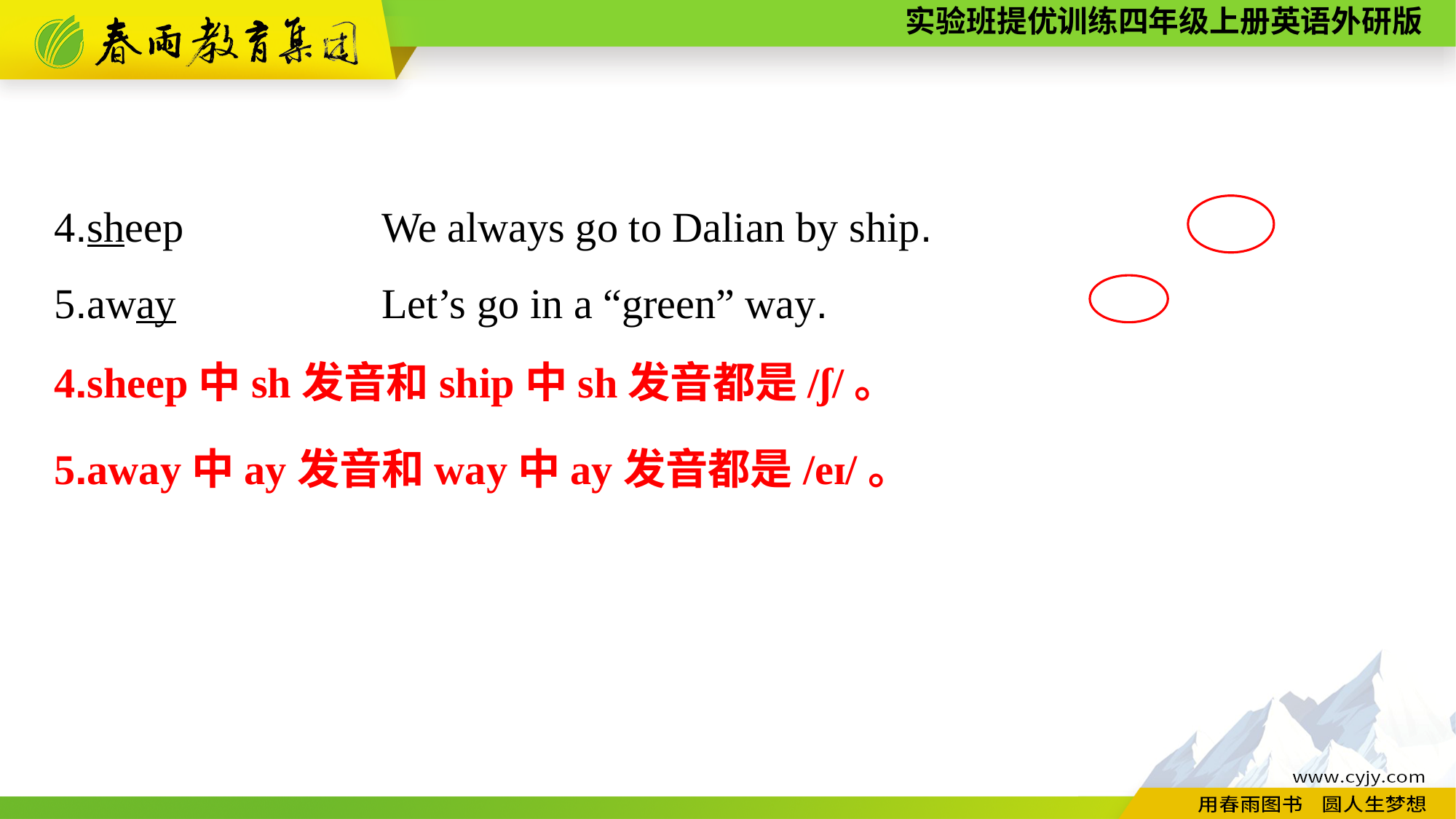

4.sheep　　	We always go to Dalian by ship.
5.away　　　	Let’s go in a “green” way.

4.sheep中sh发音和ship中sh发音都是/ʃ/。
5.away中ay发音和way中ay发音都是/eɪ/。